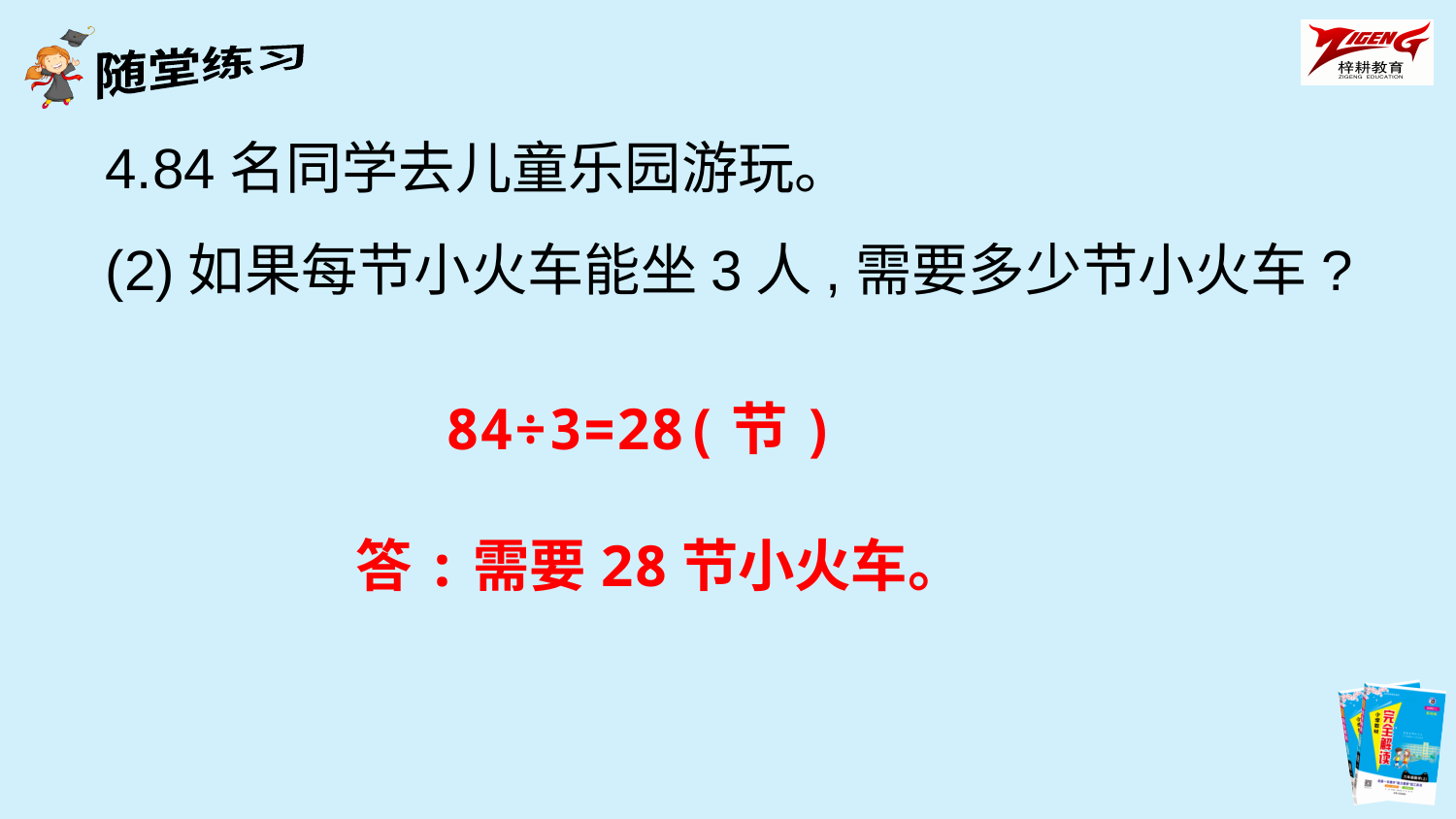

4.84名同学去儿童乐园游玩。
(2)如果每节小火车能坐3人,需要多少节小火车?
84÷3=28(节)
答:需要28节小火车。